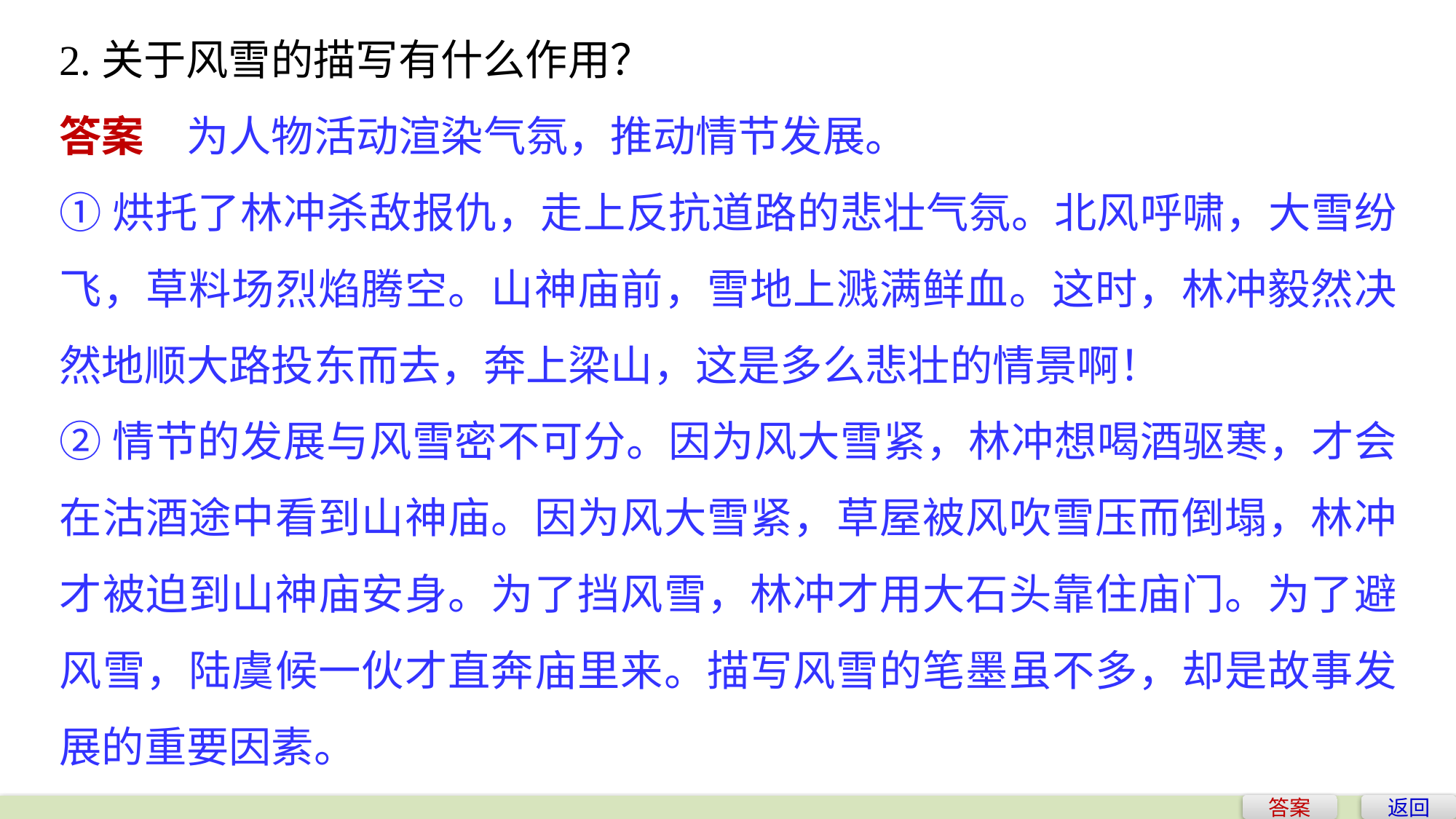

2.关于风雪的描写有什么作用？
答案　为人物活动渲染气氛，推动情节发展。
①烘托了林冲杀敌报仇，走上反抗道路的悲壮气氛。北风呼啸，大雪纷飞，草料场烈焰腾空。山神庙前，雪地上溅满鲜血。这时，林冲毅然决然地顺大路投东而去，奔上梁山，这是多么悲壮的情景啊！
②情节的发展与风雪密不可分。因为风大雪紧，林冲想喝酒驱寒，才会在沽酒途中看到山神庙。因为风大雪紧，草屋被风吹雪压而倒塌，林冲才被迫到山神庙安身。为了挡风雪，林冲才用大石头靠住庙门。为了避风雪，陆虞候一伙才直奔庙里来。描写风雪的笔墨虽不多，却是故事发展的重要因素。
答案
返回